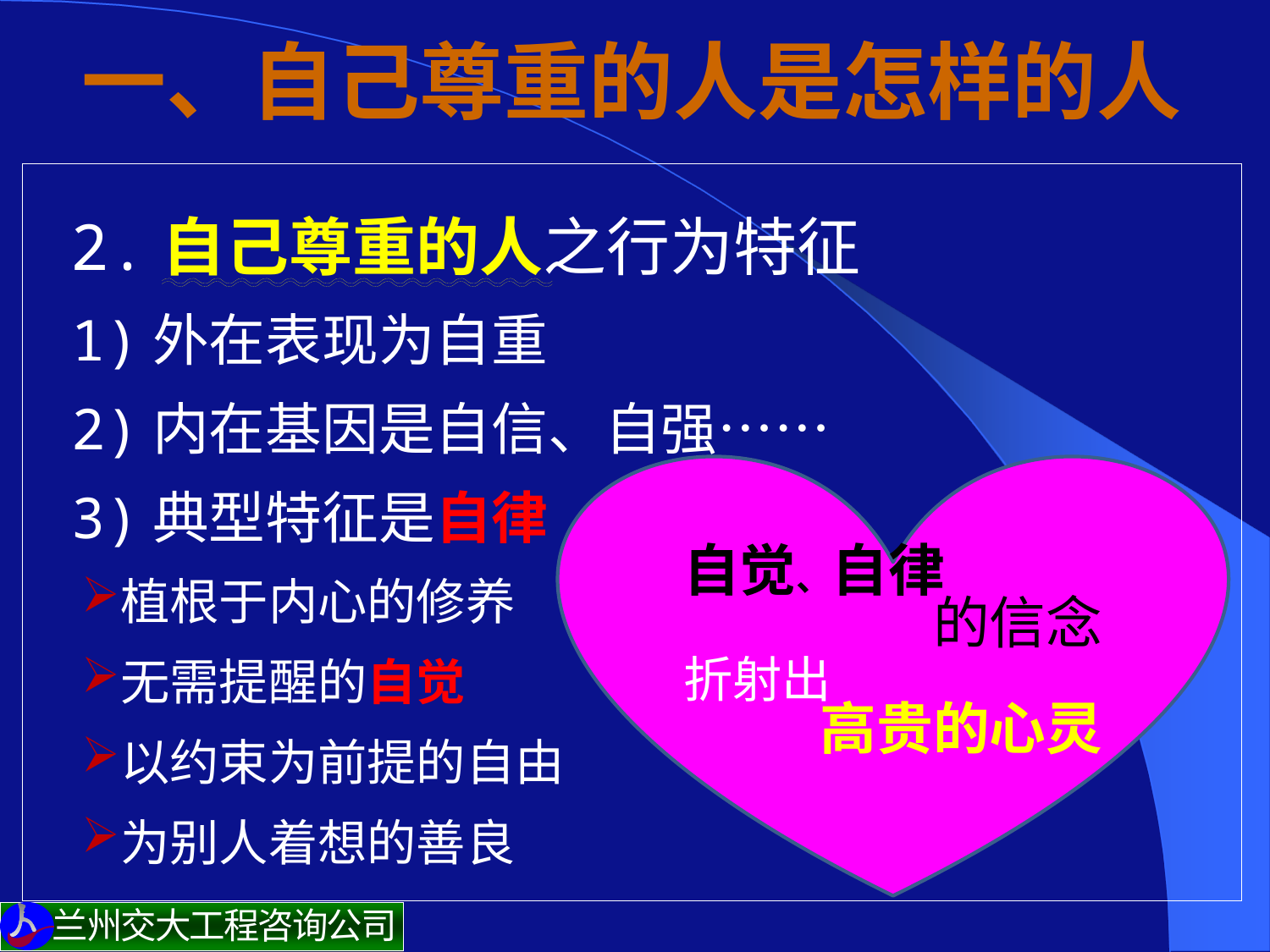

# 一、自己尊重的人是怎样的人
 2.自己尊重的人之行为特征
1)外在表现为自重
2)内在基因是自信、自强……
3)典型特征是自律
植根于内心的修养
无需提醒的自觉
以约束为前提的自由
为别人着想的善良
自觉、自律
的信念
折射出
高贵的心灵